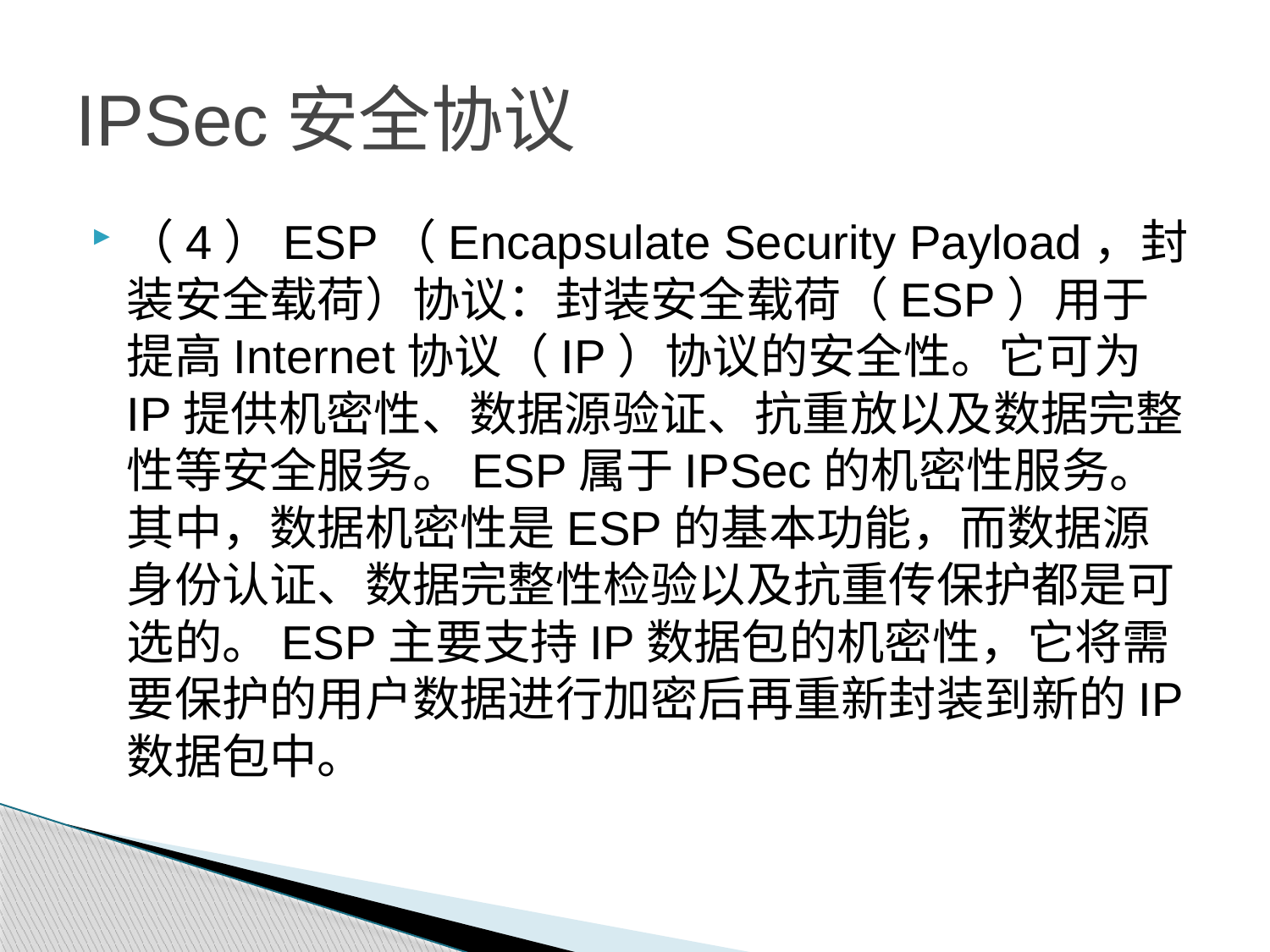

# IPSec安全协议
（4）ESP（Encapsulate Security Payload，封装安全载荷）协议：封装安全载荷（ESP）用于提高Internet协议（IP）协议的安全性。它可为IP提供机密性、数据源验证、抗重放以及数据完整性等安全服务。ESP属于IPSec的机密性服务。其中，数据机密性是ESP的基本功能，而数据源身份认证、数据完整性检验以及抗重传保护都是可选的。ESP主要支持IP数据包的机密性，它将需要保护的用户数据进行加密后再重新封装到新的IP数据包中。